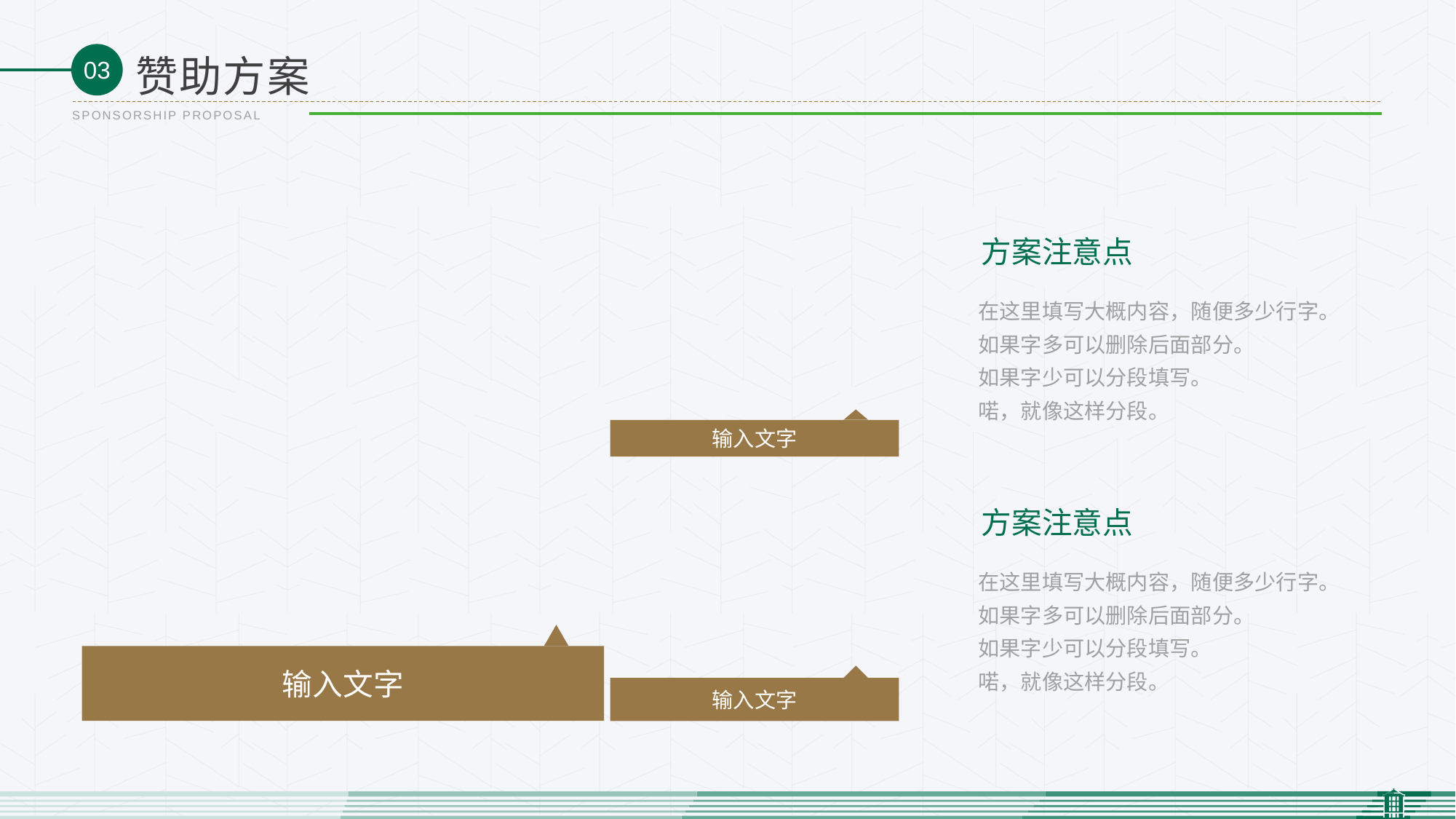

赞助方案
SPONSORSHIP PROPOSAL

方案注意点
在这里填写大概内容，随便多少行字。
如果字多可以删除后面部分。
如果字少可以分段填写。
喏，就像这样分段。

输入文字

方案注意点
在这里填写大概内容，随便多少行字。
如果字多可以删除后面部分。
如果字少可以分段填写。
喏，就像这样分段。

输入文字

输入文字